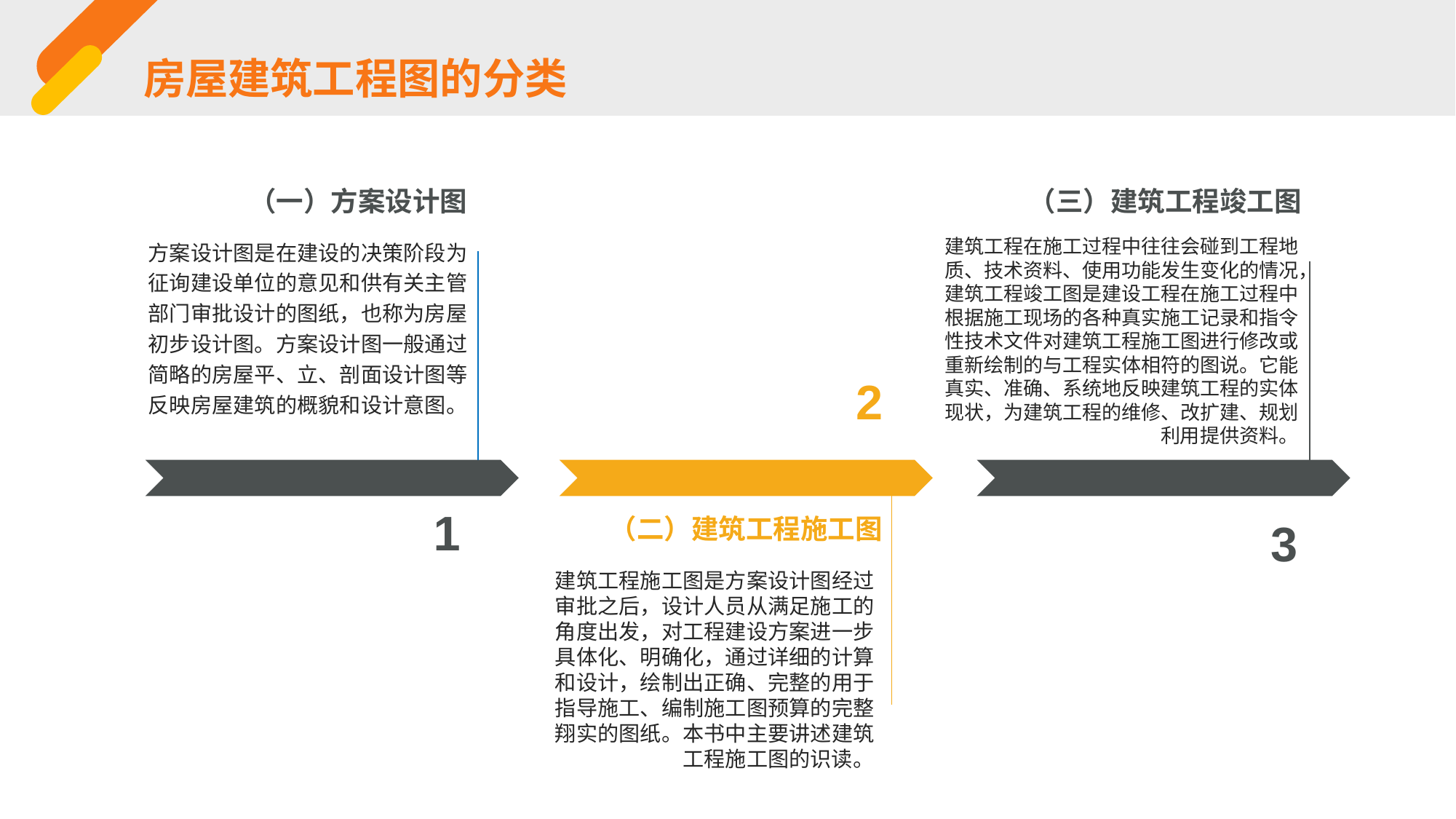

房屋建筑工程图的分类
（一）方案设计图
（三）建筑工程竣工图
方案设计图是在建设的决策阶段为征询建设单位的意见和供有关主管部门审批设计的图纸，也称为房屋初步设计图。方案设计图一般通过简略的房屋平、立、剖面设计图等反映房屋建筑的概貌和设计意图。
建筑工程在施工过程中往往会碰到工程地质、技术资料、使用功能发生变化的情况，建筑工程竣工图是建设工程在施工过程中根据施工现场的各种真实施工记录和指令性技术文件对建筑工程施工图进行修改或重新绘制的与工程实体相符的图说。它能真实、准确、系统地反映建筑工程的实体现状，为建筑工程的维修、改扩建、规划利用提供资料。
2

1
（二）建筑工程施工图
3
建筑工程施工图是方案设计图经过审批之后，设计人员从满足施工的角度出发，对工程建设方案进一步具体化、明确化，通过详细的计算和设计，绘制出正确、完整的用于指导施工、编制施工图预算的完整翔实的图纸。本书中主要讲述建筑工程施工图的识读。